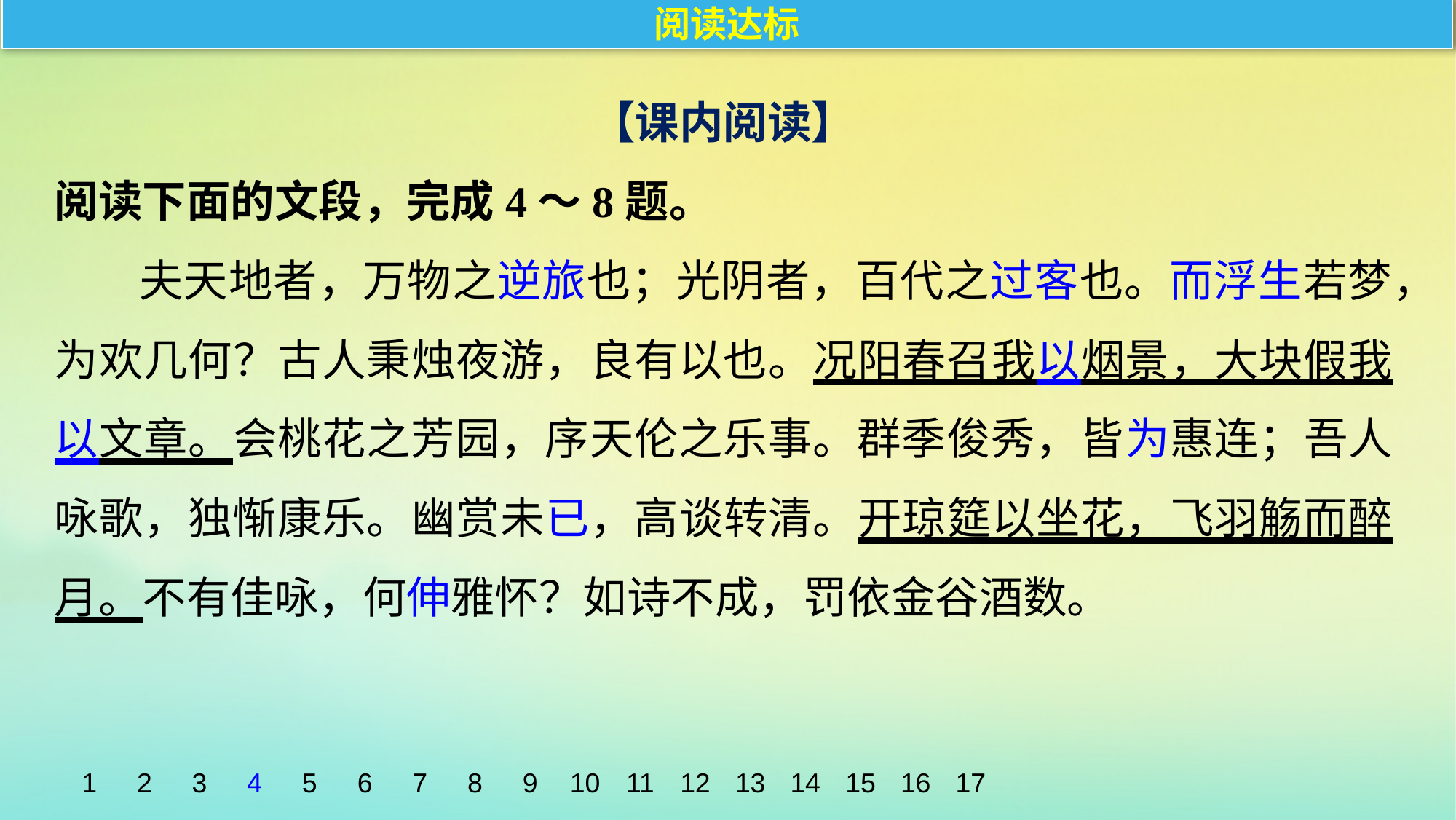

阅读达标
【课内阅读】
阅读下面的文段，完成4～8题。
夫天地者，万物之逆旅也；光阴者，百代之过客也。而浮生若梦，为欢几何？古人秉烛夜游，良有以也。况阳春召我以烟景，大块假我以文章。会桃花之芳园，序天伦之乐事。群季俊秀，皆为惠连；吾人咏歌，独惭康乐。幽赏未已，高谈转清。开琼筵以坐花，飞羽觞而醉月。不有佳咏，何伸雅怀？如诗不成，罚依金谷酒数。
1
2
3
4
5
6
7
8
9
10
11
12
13
14
15
16
17